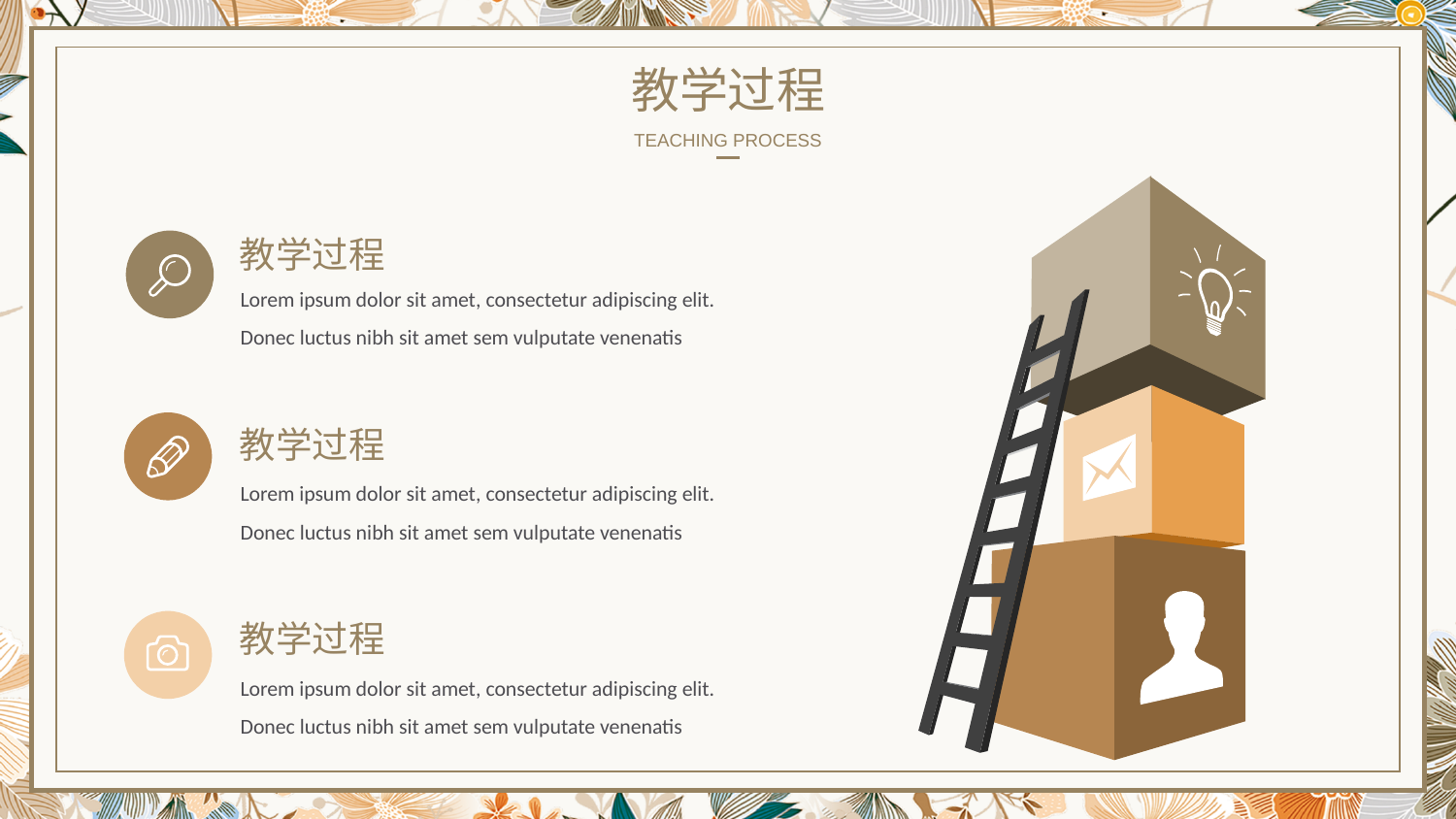

教学过程
TEACHING PROCESS

教学过程

Lorem ipsum dolor sit amet, consectetur adipiscing elit. Donec luctus nibh sit amet sem vulputate venenatis

教学过程

Lorem ipsum dolor sit amet, consectetur adipiscing elit. Donec luctus nibh sit amet sem vulputate venenatis
教学过程

Lorem ipsum dolor sit amet, consectetur adipiscing elit. Donec luctus nibh sit amet sem vulputate venenatis